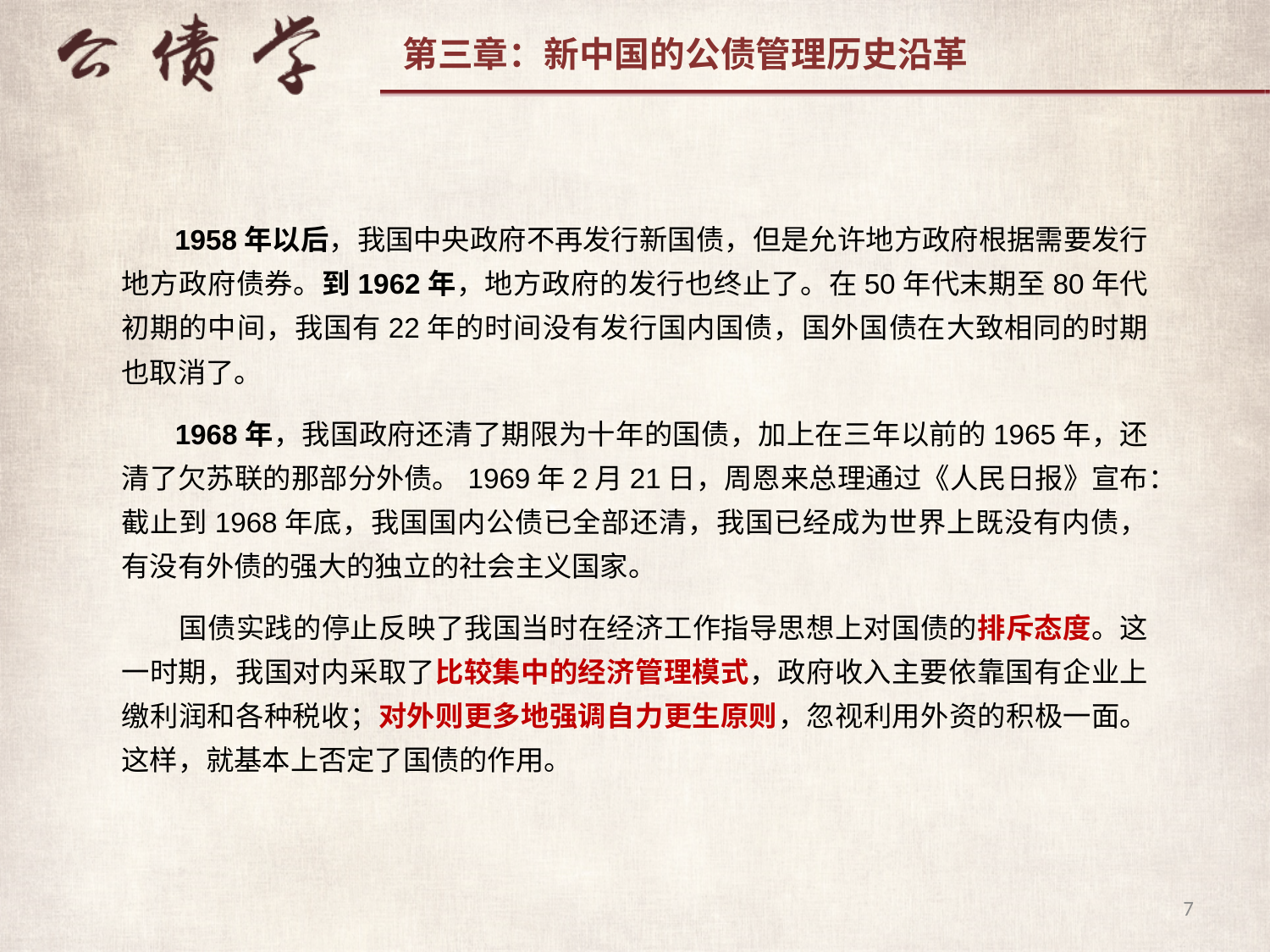

1958年以后，我国中央政府不再发行新国债，但是允许地方政府根据需要发行地方政府债券。到1962年，地方政府的发行也终止了。在50年代末期至80年代初期的中间，我国有22年的时间没有发行国内国债，国外国债在大致相同的时期也取消了。
  1968年，我国政府还清了期限为十年的国债，加上在三年以前的1965年，还清了欠苏联的那部分外债。1969年2月21日，周恩来总理通过《人民日报》宣布：截止到1968年底，我国国内公债已全部还清，我国已经成为世界上既没有内债，有没有外债的强大的独立的社会主义国家。
  国债实践的停止反映了我国当时在经济工作指导思想上对国债的排斥态度。这一时期，我国对内采取了比较集中的经济管理模式，政府收入主要依靠国有企业上缴利润和各种税收；对外则更多地强调自力更生原则，忽视利用外资的积极一面。这样，就基本上否定了国债的作用。
7